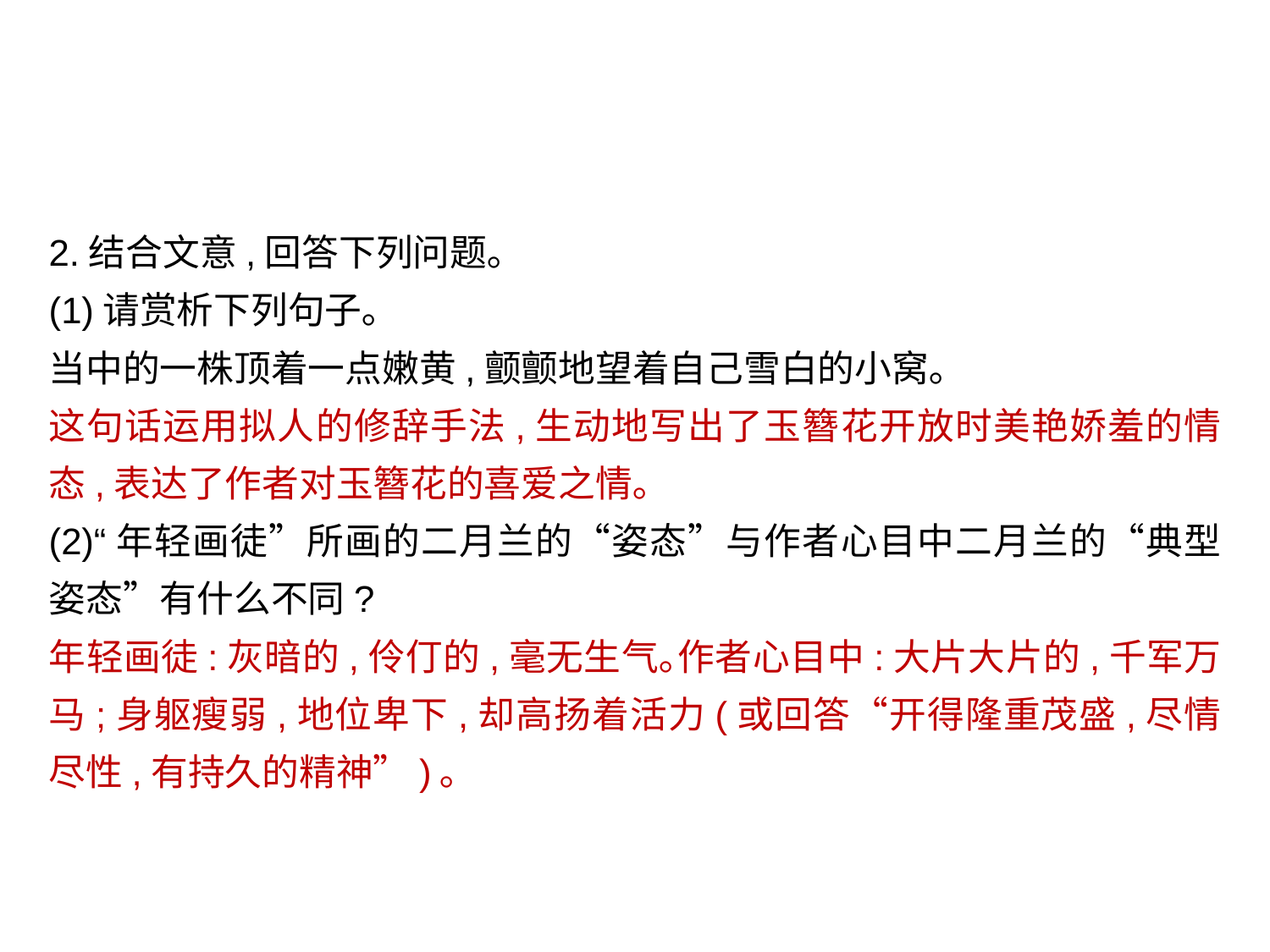

2.结合文意,回答下列问题｡
(1)请赏析下列句子｡
当中的一株顶着一点嫩黄,颤颤地望着自己雪白的小窝｡
这句话运用拟人的修辞手法,生动地写出了玉簪花开放时美艳娇羞的情态,表达了作者对玉簪花的喜爱之情｡
(2)“年轻画徒”所画的二月兰的“姿态”与作者心目中二月兰的“典型姿态”有什么不同?
年轻画徒:灰暗的,伶仃的,毫无生气｡作者心目中:大片大片的,千军万马;身躯瘦弱,地位卑下,却高扬着活力(或回答“开得隆重茂盛,尽情尽性,有持久的精神”)｡